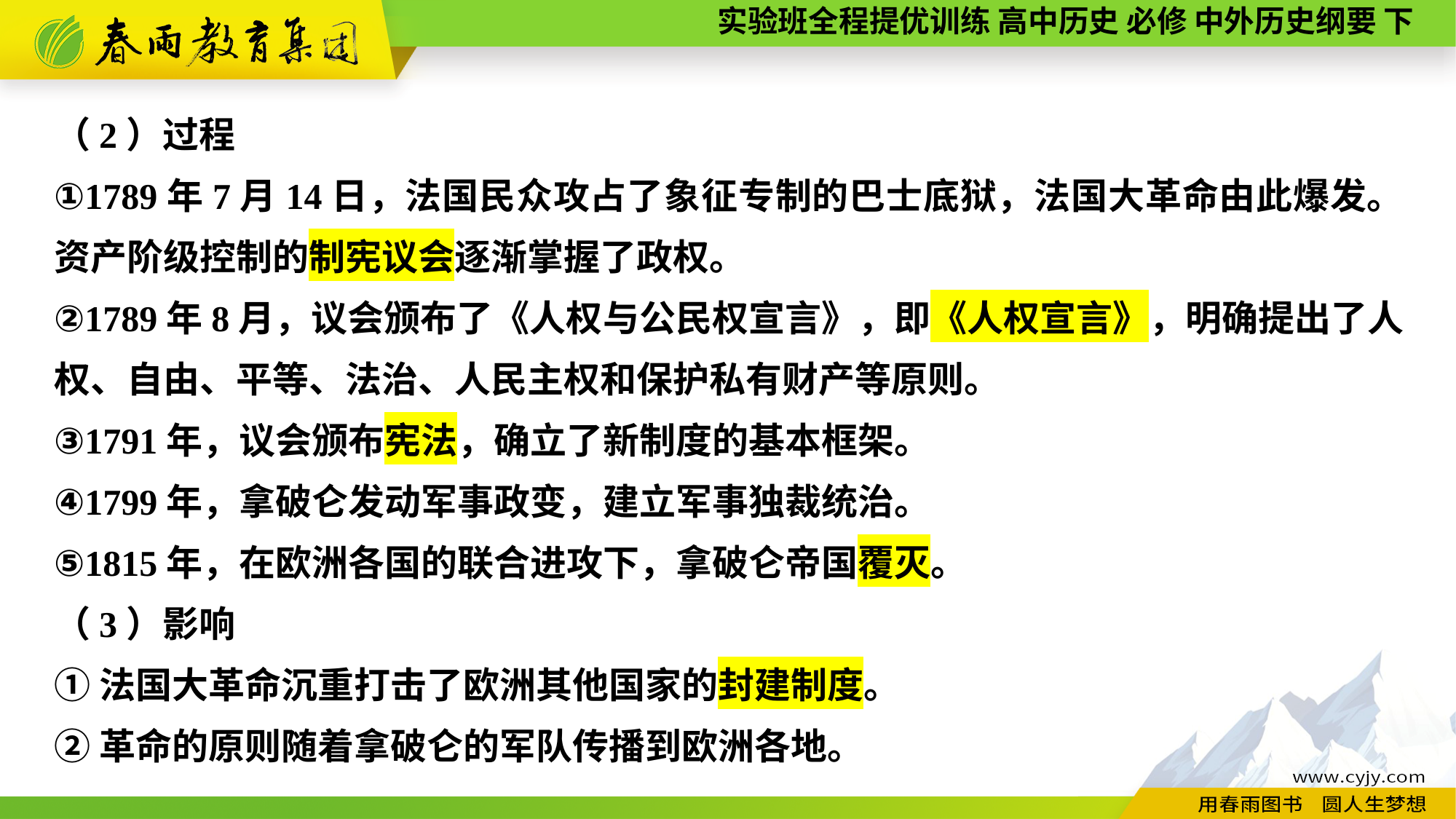

（2）过程
①1789年7月14日，法国民众攻占了象征专制的巴士底狱，法国大革命由此爆发。资产阶级控制的制宪议会逐渐掌握了政权。
②1789年8月，议会颁布了《人权与公民权宣言》，即《人权宣言》，明确提出了人权、自由、平等、法治、人民主权和保护私有财产等原则。
③1791年，议会颁布宪法，确立了新制度的基本框架。
④1799年，拿破仑发动军事政变，建立军事独裁统治。
⑤1815年，在欧洲各国的联合进攻下，拿破仑帝国覆灭。
（3）影响
①法国大革命沉重打击了欧洲其他国家的封建制度。
②革命的原则随着拿破仑的军队传播到欧洲各地。